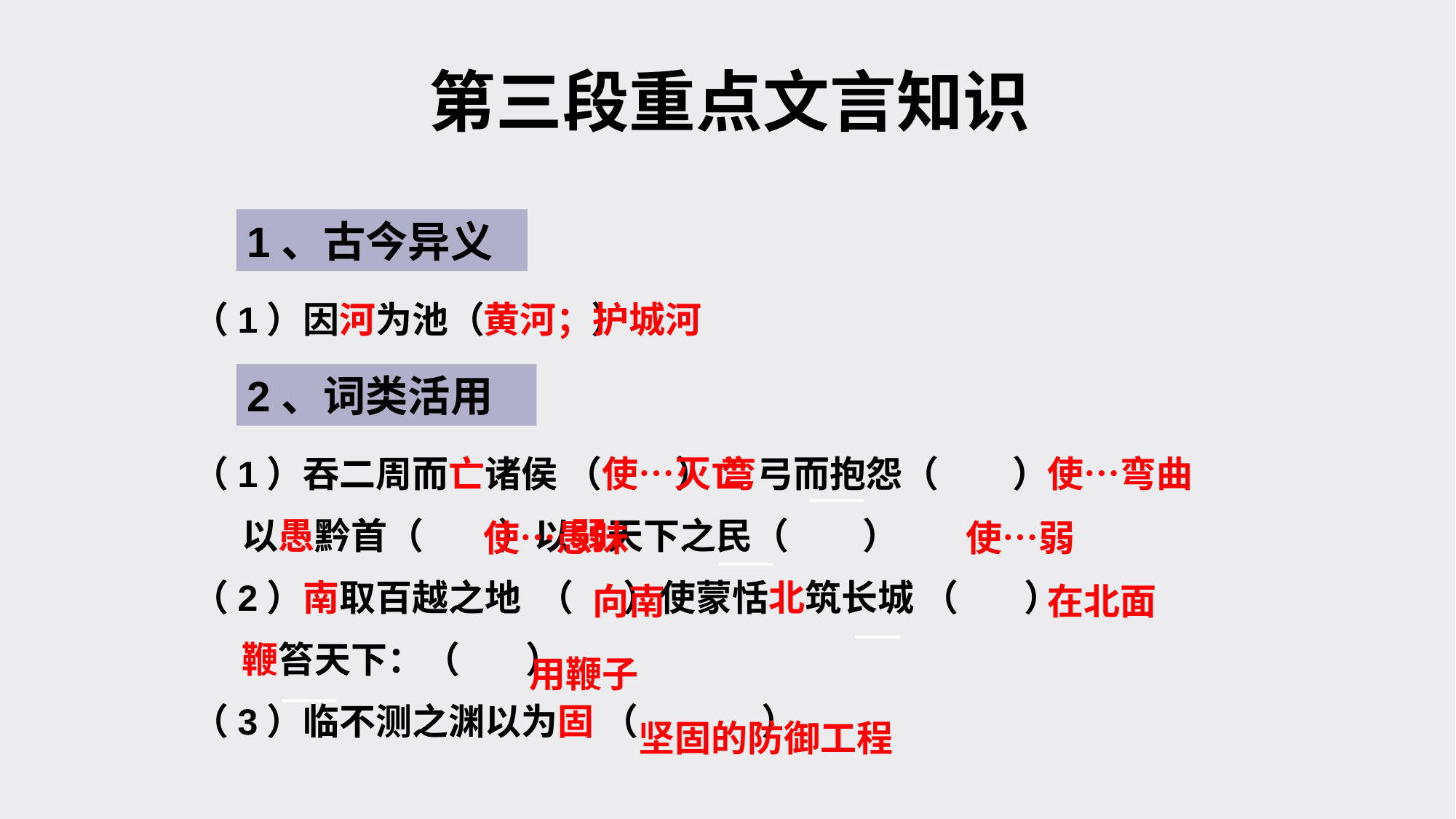

第三段重点文言知识
1、古今异义
（1）因河为池（             ）
黄河；护城河
2、词类活用
（1）吞二周而亡诸侯 （         ） 弯弓而抱怨（         ）
     以愚黔首（         ）以弱天下之民（         ）
（2）南取百越之地  （      ）使蒙恬北筑长城 （        ）
     鞭笞天下：（        ）
（3）临不测之渊以为固 （               ）
使…灭亡
使…弯曲

使…愚昧
使…弱

向南
在北面

用鞭子

坚固的防御工程